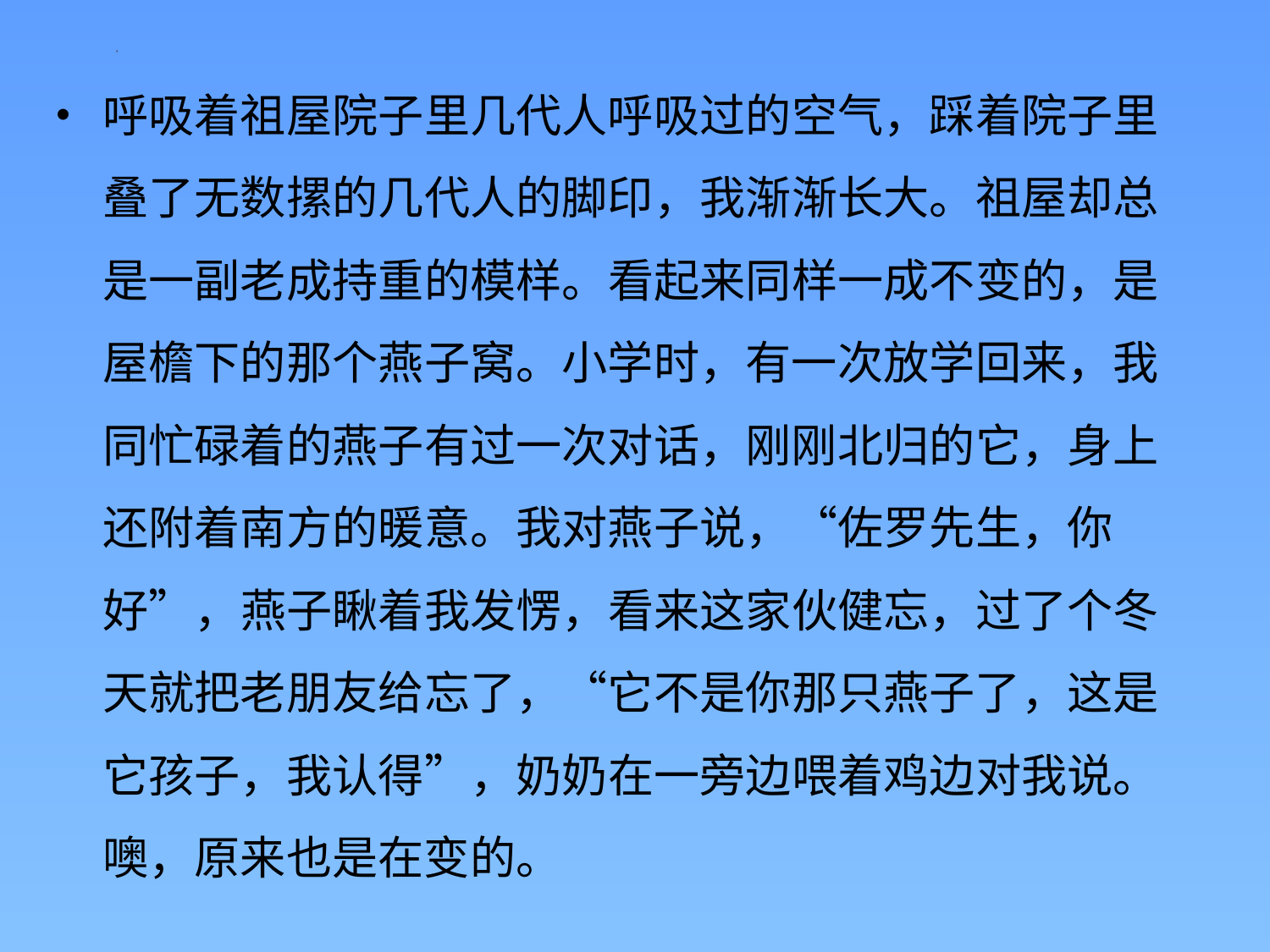

呼吸着祖屋院子里几代人呼吸过的空气，踩着院子里叠了无数摞的几代人的脚印，我渐渐长大。祖屋却总是一副老成持重的模样。看起来同样一成不变的，是屋檐下的那个燕子窝。小学时，有一次放学回来，我同忙碌着的燕子有过一次对话，刚刚北归的它，身上还附着南方的暖意。我对燕子说，“佐罗先生，你好”，燕子瞅着我发愣，看来这家伙健忘，过了个冬天就把老朋友给忘了，“它不是你那只燕子了，这是它孩子，我认得”，奶奶在一旁边喂着鸡边对我说。噢，原来也是在变的。